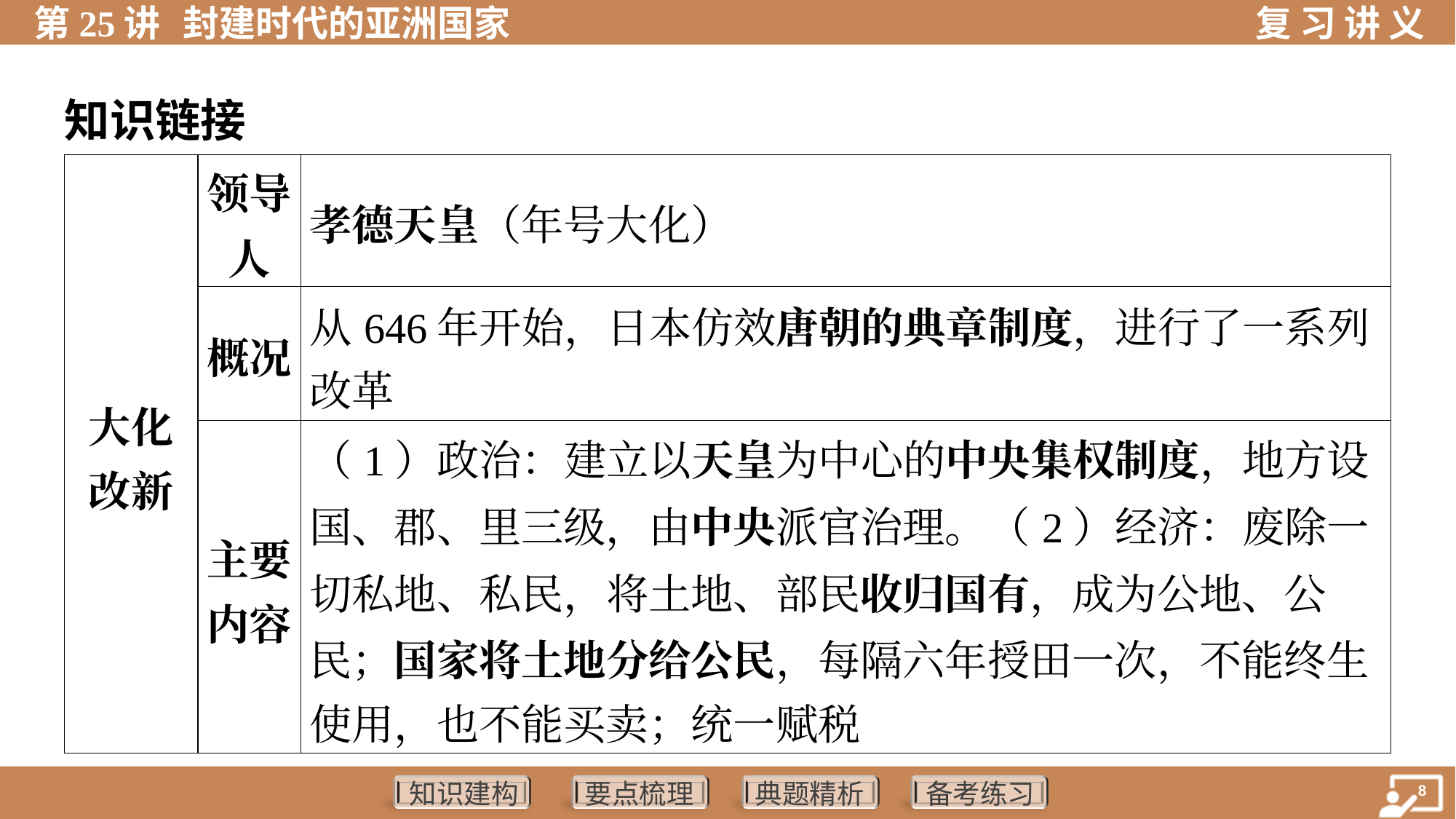

知识链接
| 大化 改新 | 领导 人 | 孝德天皇（年号大化） |  |
| --- | --- | --- | --- |
|  | 概况 | 从646年开始，日本仿效唐朝的典章制度，进行了一系列 改革 |  |
|  | 主要 内容 | （1）政治：建立以天皇为中心的中央集权制度，地方设 国、郡、里三级，由中央派官治理。（2）经济：废除一 切私地、私民，将土地、部民收归国有，成为公地、公 民；国家将土地分给公民，每隔六年授田一次，不能终生 使用，也不能买卖；统一赋税 |  |